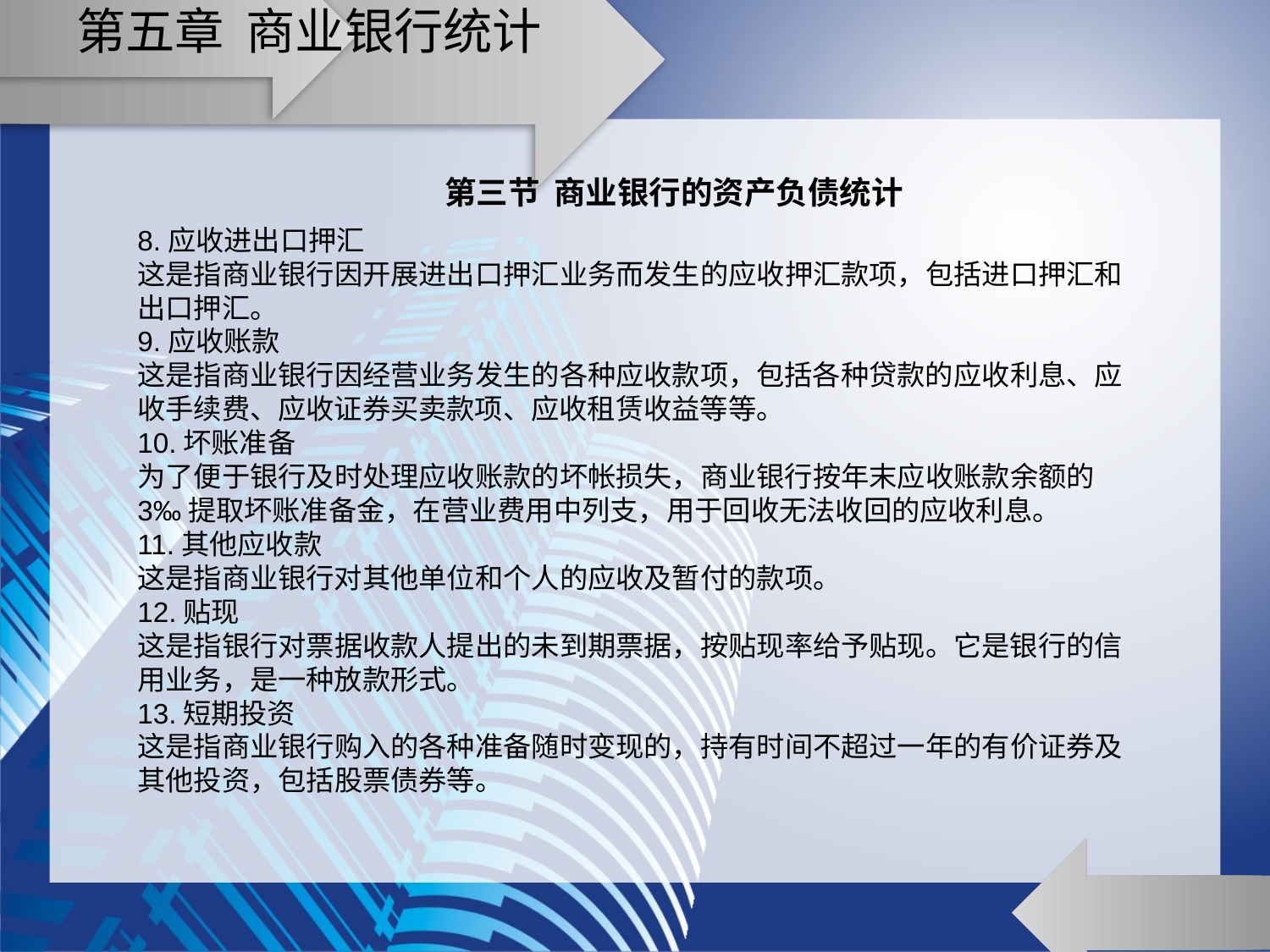

# 第五章  商业银行统计
第三节  商业银行的资产负债统计
8.应收进出口押汇
这是指商业银行因开展进出口押汇业务而发生的应收押汇款项，包括进口押汇和出口押汇。
9.应收账款
这是指商业银行因经营业务发生的各种应收款项，包括各种贷款的应收利息、应收手续费、应收证券买卖款项、应收租赁收益等等。
10.坏账准备
为了便于银行及时处理应收账款的坏帐损失，商业银行按年末应收账款余额的3‰提取坏账准备金，在营业费用中列支，用于回收无法收回的应收利息。
11.其他应收款
这是指商业银行对其他单位和个人的应收及暂付的款项。
12.贴现
这是指银行对票据收款人提出的未到期票据，按贴现率给予贴现。它是银行的信用业务，是一种放款形式。
13.短期投资
这是指商业银行购入的各种准备随时变现的，持有时间不超过一年的有价证券及其他投资，包括股票债券等。